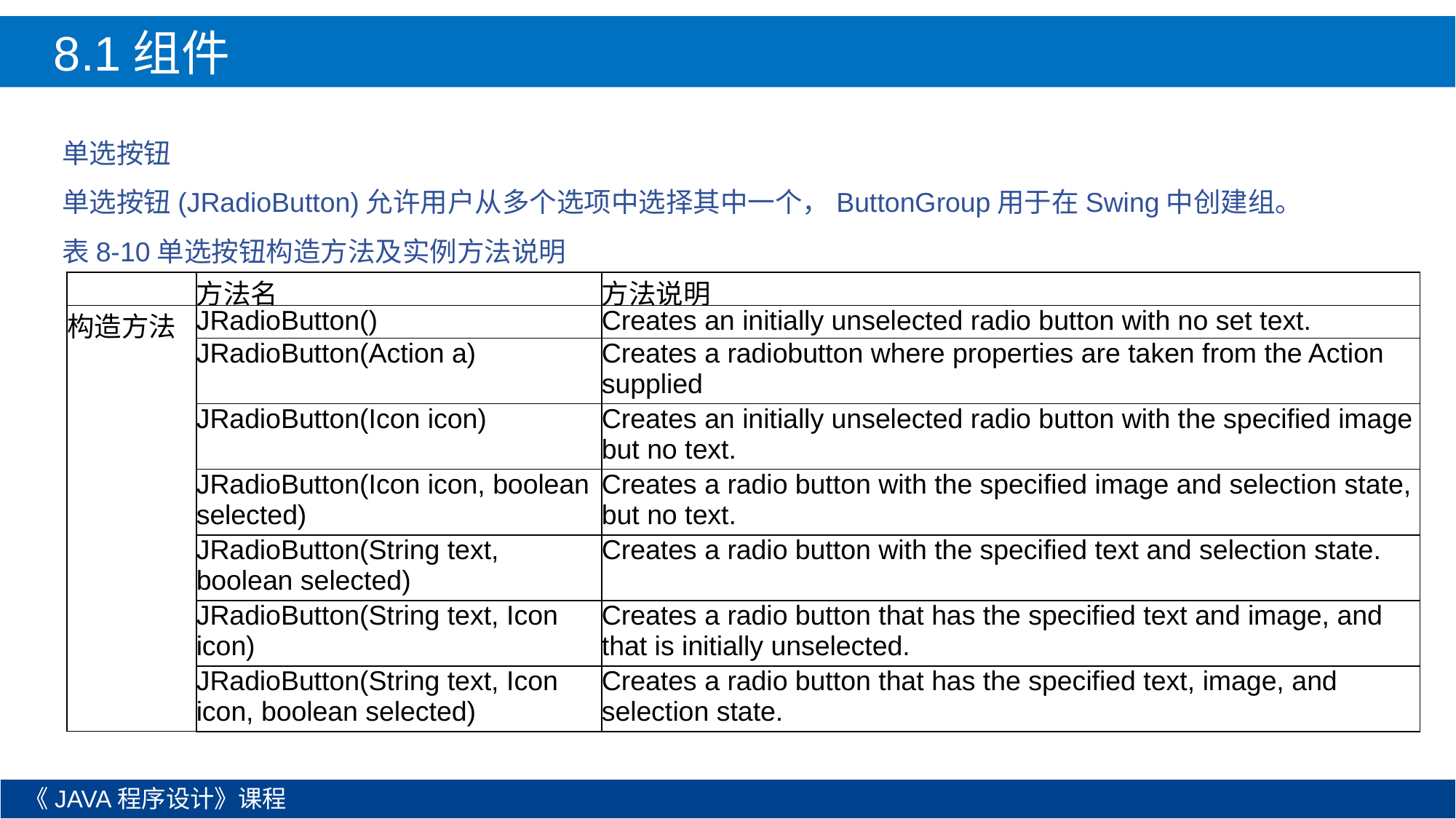

8.1组件
单选按钮
单选按钮(JRadioButton)允许用户从多个选项中选择其中一个，ButtonGroup用于在Swing中创建组。
表8-10单选按钮构造方法及实例方法说明
|  | 方法名 | 方法说明 |
| --- | --- | --- |
| 构造方法 | JRadioButton() | Creates an initially unselected radio button with no set text. |
|  | JRadioButton(Action a) | Creates a radiobutton where properties are taken from the Action supplied |
|  | JRadioButton(Icon icon) | Creates an initially unselected radio button with the specified image but no text. |
|  | JRadioButton(Icon icon, boolean selected) | Creates a radio button with the specified image and selection state, but no text. |
|  | JRadioButton(String text, boolean selected) | Creates a radio button with the specified text and selection state. |
|  | JRadioButton(String text, Icon icon) | Creates a radio button that has the specified text and image, and that is initially unselected. |
|  | JRadioButton(String text, Icon icon, boolean selected) | Creates a radio button that has the specified text, image, and selection state. |
《JAVA程序设计》课程